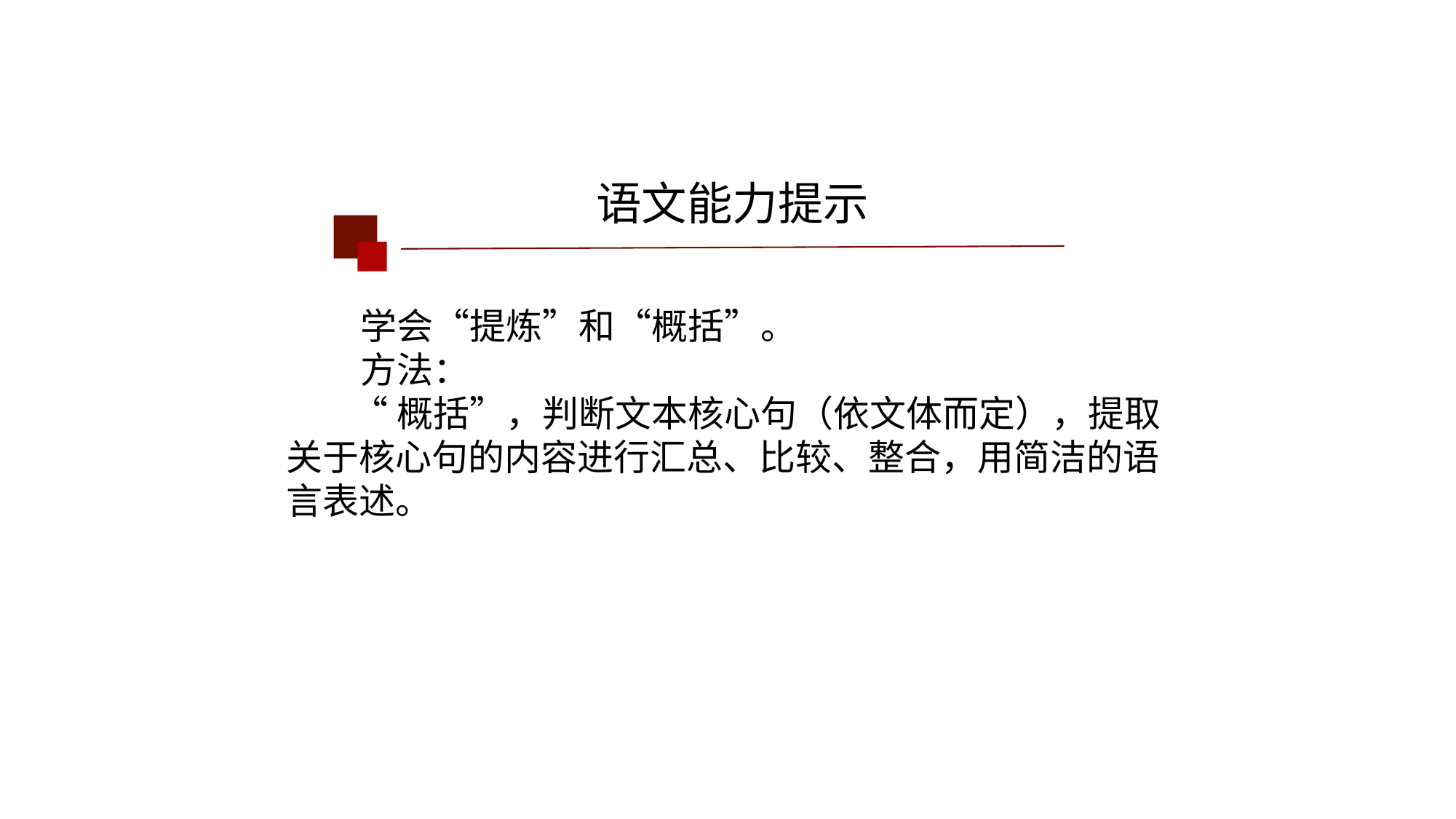

语文能力提示

        学会“提炼”和“概括”。
        方法：
        “概括”，判断文本核心句（依文体而定），提取关于核心句的内容进行汇总、比较、整合，用简洁的语言表述。